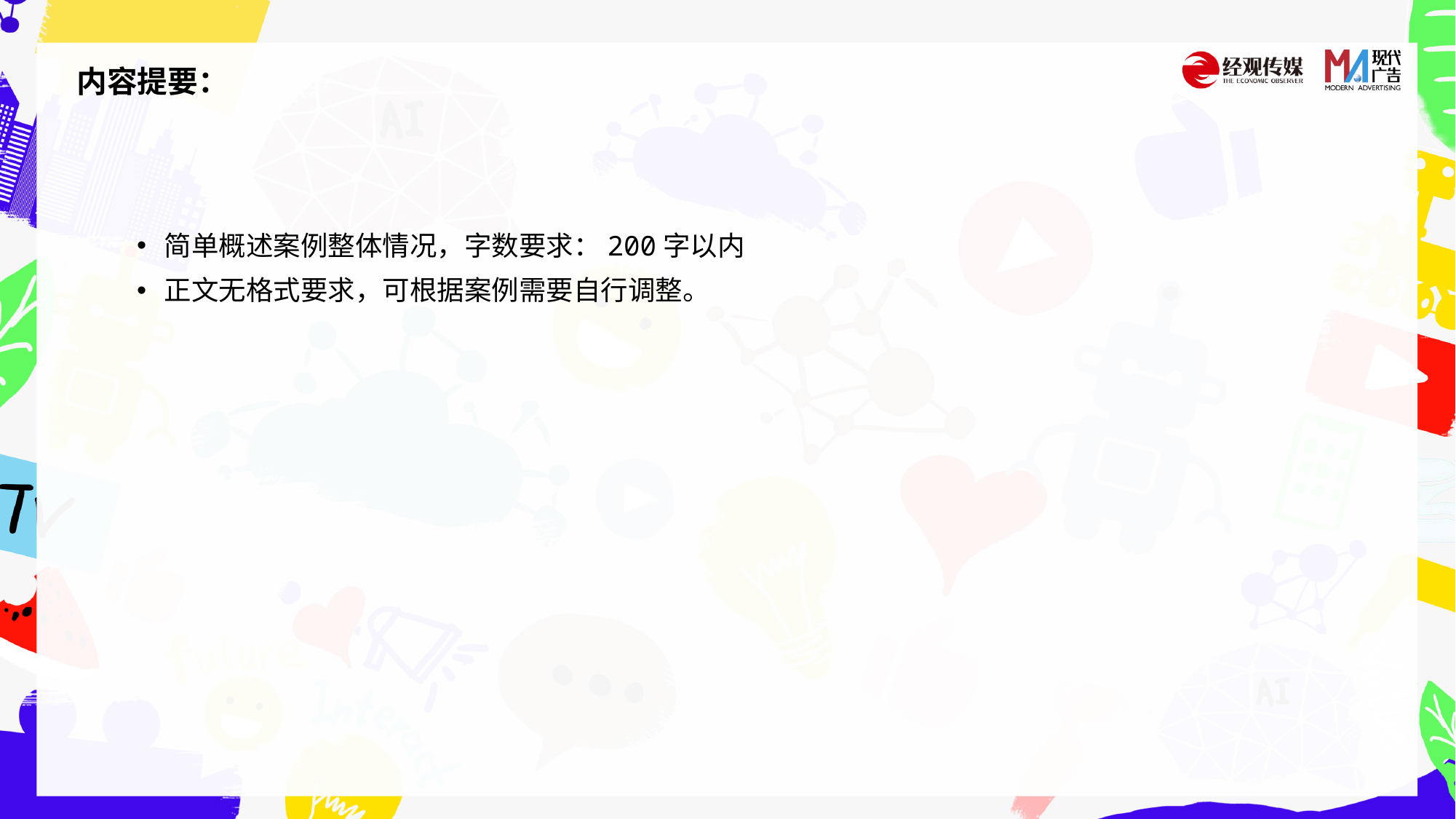

# 内容提要：
简单概述案例整体情况，字数要求：200字以内
正文无格式要求，可根据案例需要自行调整。